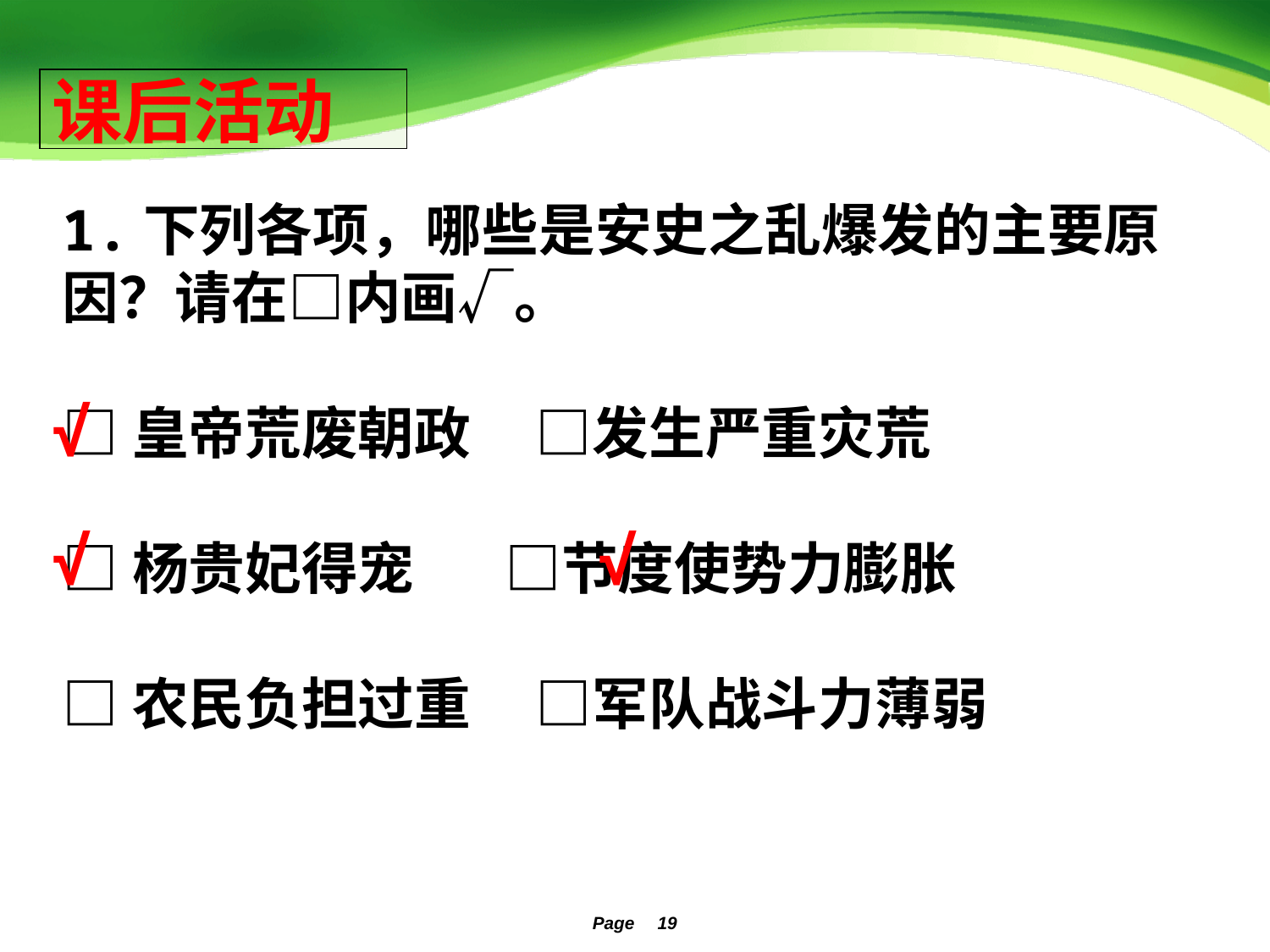

课后活动
1.下列各项，哪些是安史之乱爆发的主要原因？请在□内画√。

□皇帝荒废朝政     □发生严重灾荒

□杨贵妃得宠       □节度使势力膨胀

□农民负担过重     □军队战斗力薄弱
√
√
√